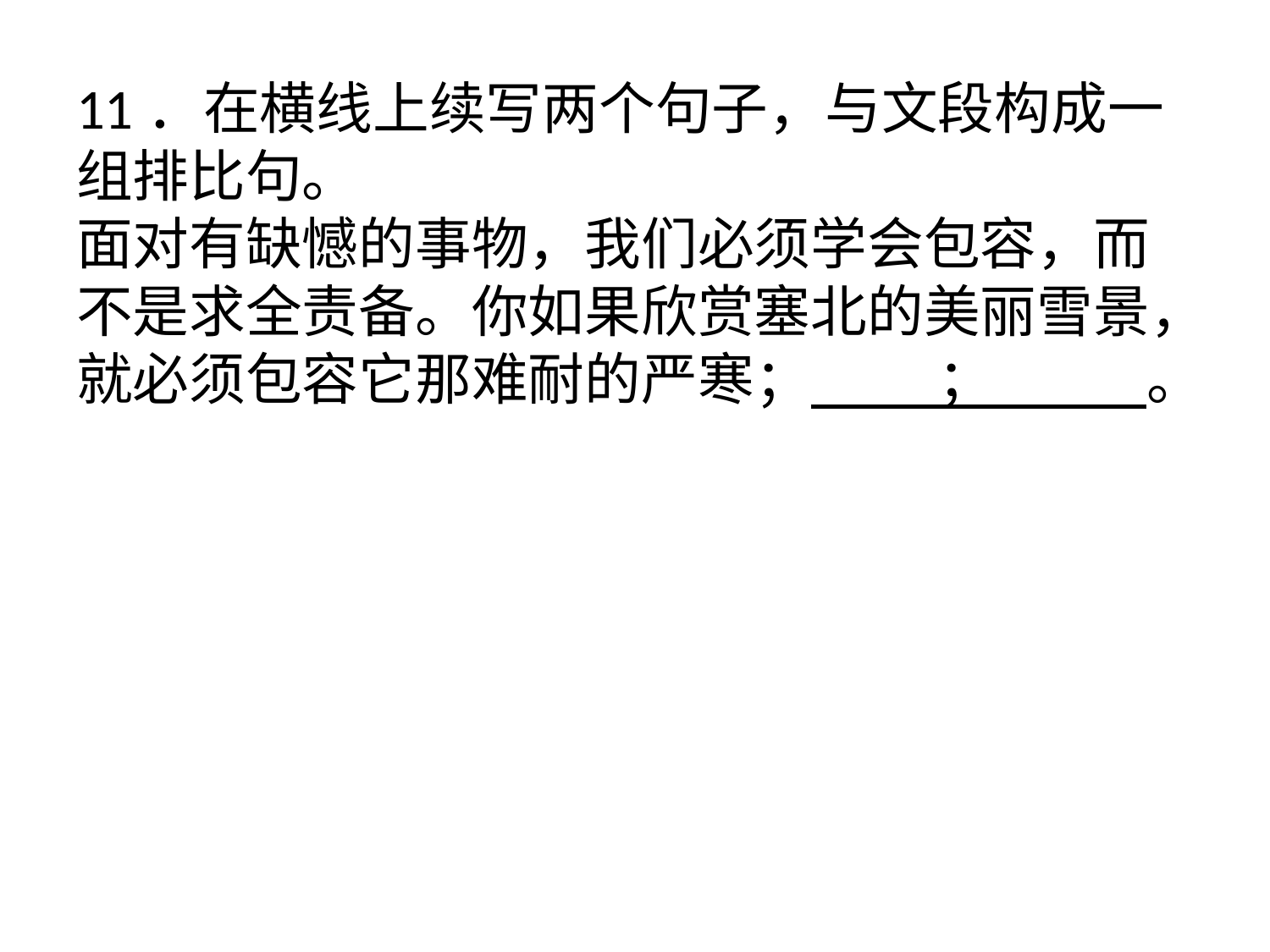

# 11．在横线上续写两个句子，与文段构成一组排比句。 面对有缺憾的事物，我们必须学会包容，而不是求全责备。你如果欣赏塞北的美丽雪景，就必须包容它那难耐的严寒；          ；            。